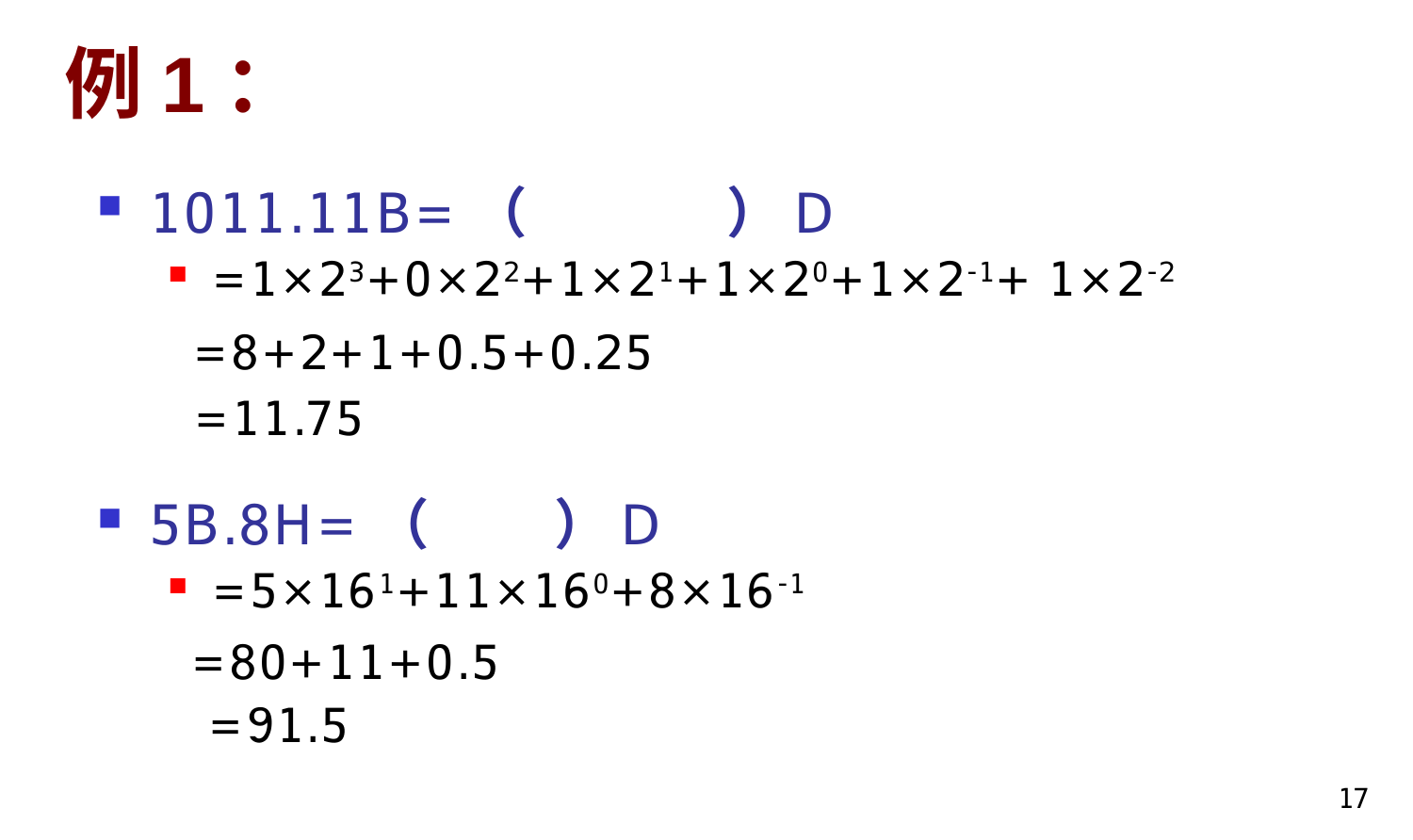

# 例1：
1011.11B=（                ）D
=1×23+0×22+1×21+1×20+1×2-1+ 1×2-2
      =8+2+1+0.5+0.25
       =11.75
5B.8H=（          ）D
=5×161+11×160+8×16-1
          =80+11+0.5
        =91.5
17